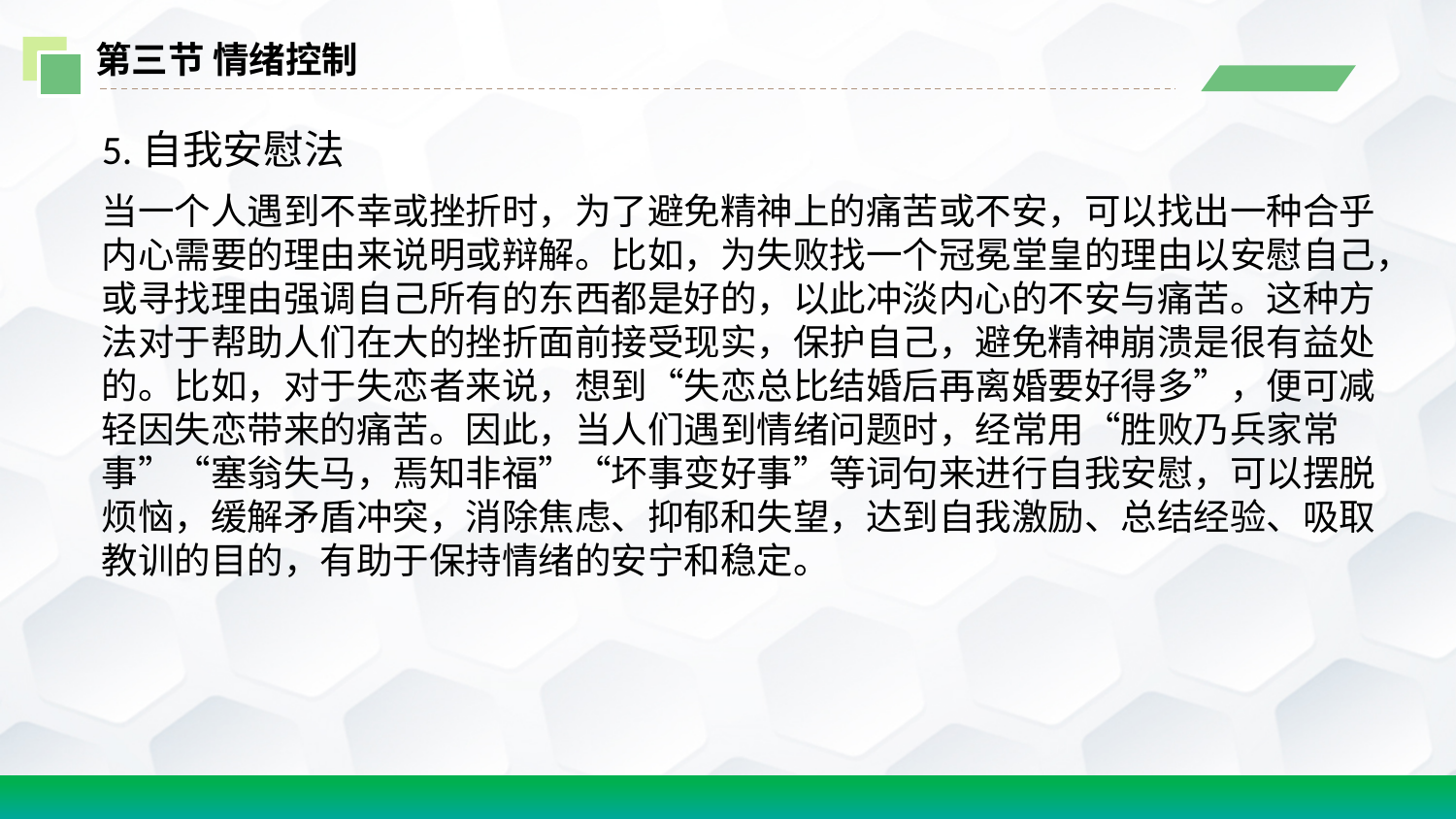

第三节 情绪控制
5.自我安慰法
当一个人遇到不幸或挫折时，为了避免精神上的痛苦或不安，可以找出一种合乎内心需要的理由来说明或辩解。比如，为失败找一个冠冕堂皇的理由以安慰自己，或寻找理由强调自己所有的东西都是好的，以此冲淡内心的不安与痛苦。这种方法对于帮助人们在大的挫折面前接受现实，保护自己，避免精神崩溃是很有益处的。比如，对于失恋者来说，想到“失恋总比结婚后再离婚要好得多”，便可减轻因失恋带来的痛苦。因此，当人们遇到情绪问题时，经常用“胜败乃兵家常事”“塞翁失马，焉知非福”“坏事变好事”等词句来进行自我安慰，可以摆脱烦恼，缓解矛盾冲突，消除焦虑、抑郁和失望，达到自我激励、总结经验、吸取教训的目的，有助于保持情绪的安宁和稳定。